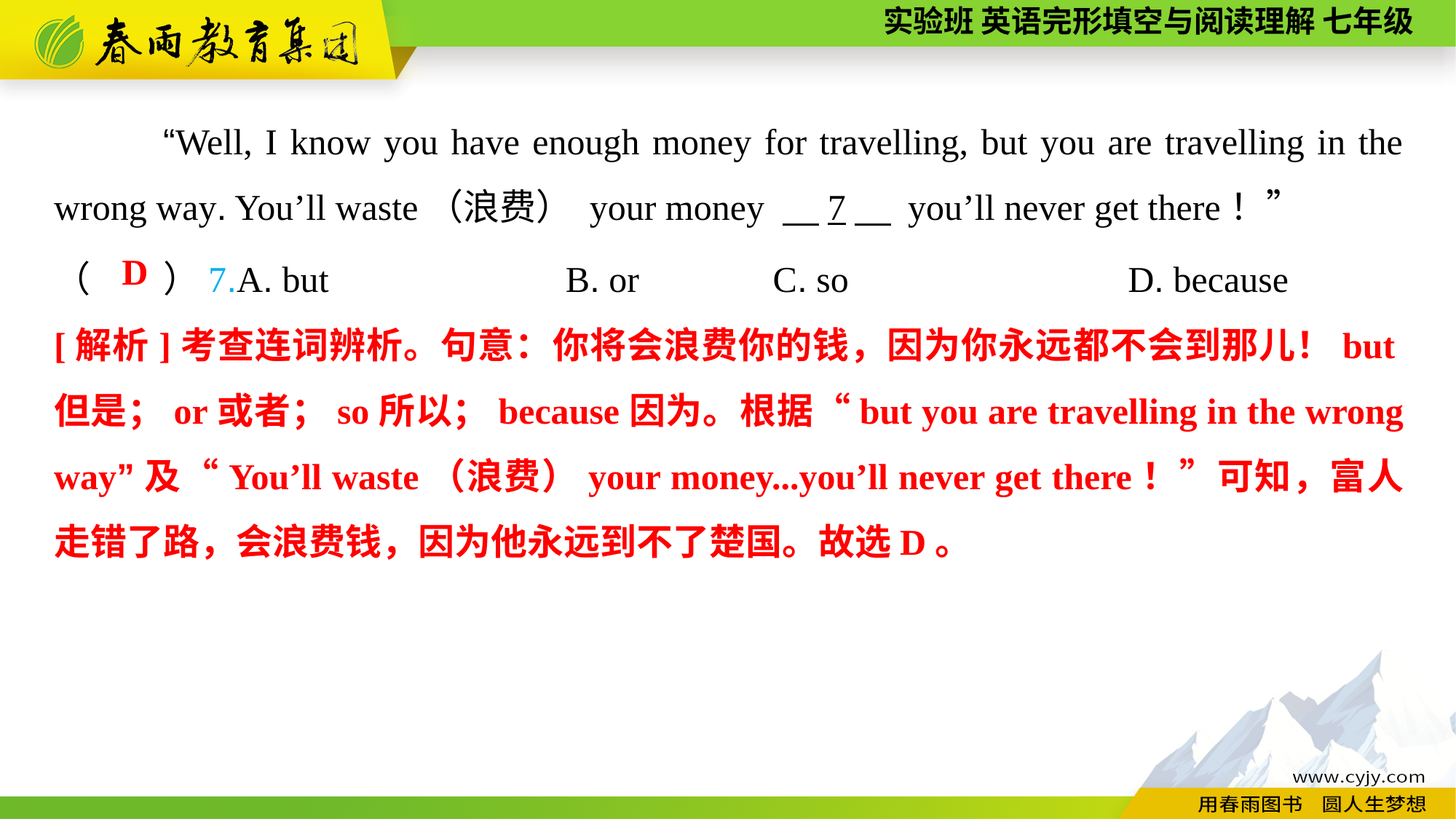

“Well, I know you have enough money for travelling, but you are travelling in the wrong way. You’ll waste（浪费） your money 　7　 you’ll never get there！”

（　　）7.A. but                          B. or	       C. so	                      D. because
D
[解析]考查连词辨析。句意：你将会浪费你的钱，因为你永远都不会到那儿！but但是；or或者；so所以；because因为。根据“but you are travelling in the wrong way”及“You’ll waste（浪费）your money...you’ll never get there！”可知，富人走错了路，会浪费钱，因为他永远到不了楚国。故选D。